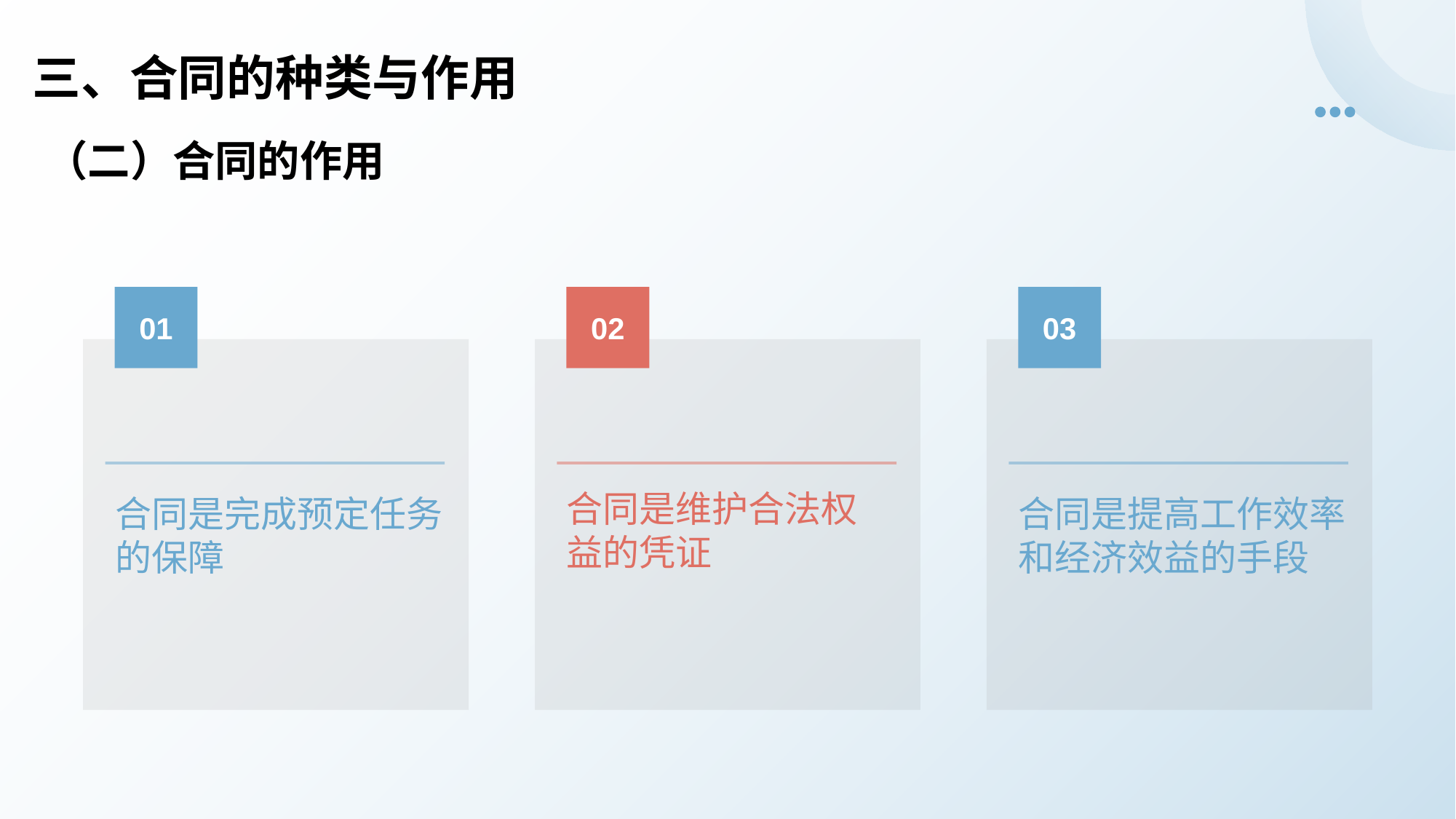

# 三、合同的种类与作用
（二）合同的作用

01
02
03

合同是完成预定任务的保障
合同是提高工作效率和经济效益的手段
合同是维护合法权益的凭证